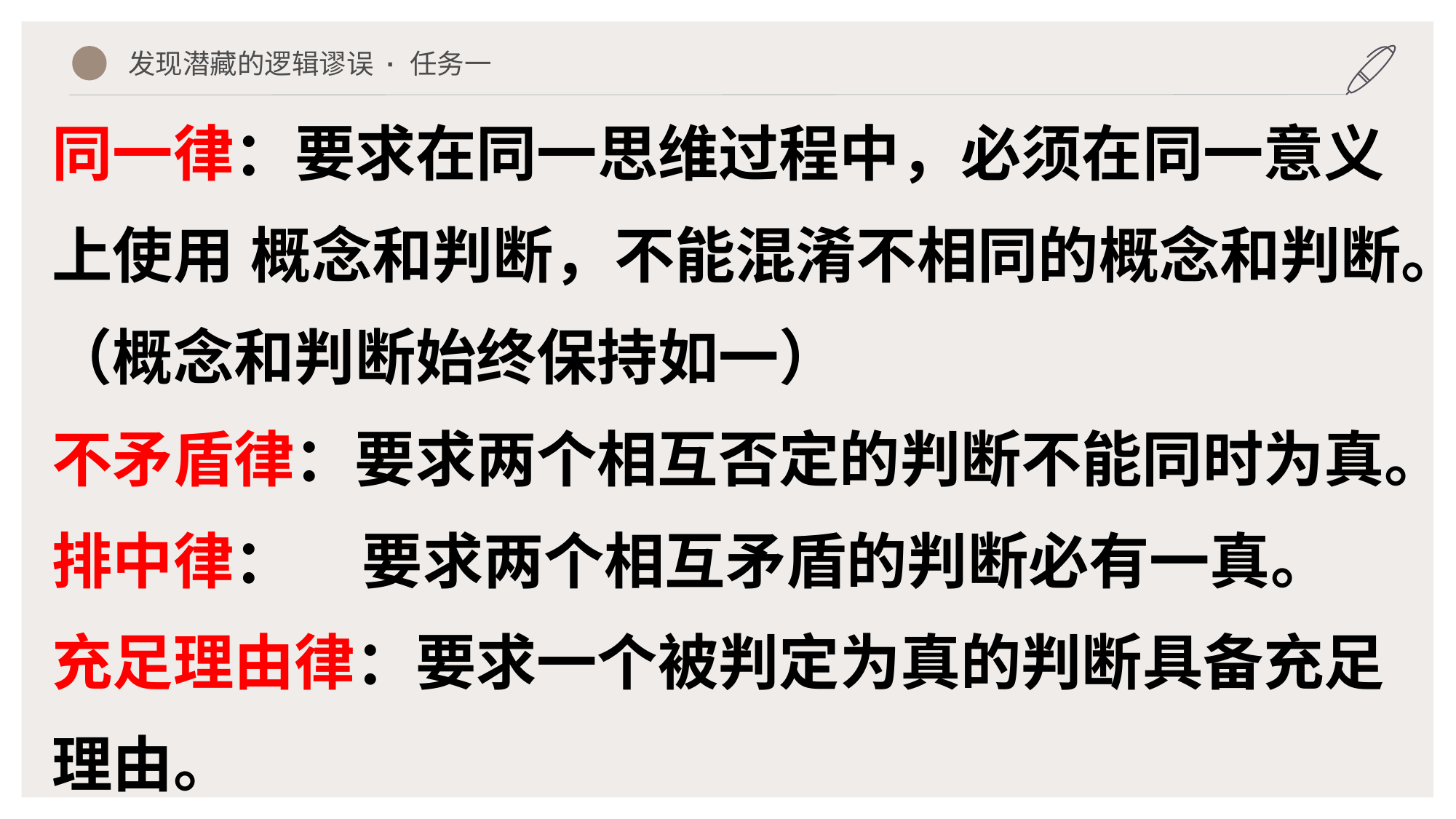

发现潜藏的逻辑谬误 · 任务一

同一律：要求在同一思维过程中，必须在同一意义上使用 概念和判断，不能混淆不相同的概念和判断。（概念和判断始终保持如一）
不矛盾律：要求两个相互否定的判断不能同时为真。
排中律：    要求两个相互矛盾的判断必有一真。
充足理由律：要求一个被判定为真的判断具备充足理由。